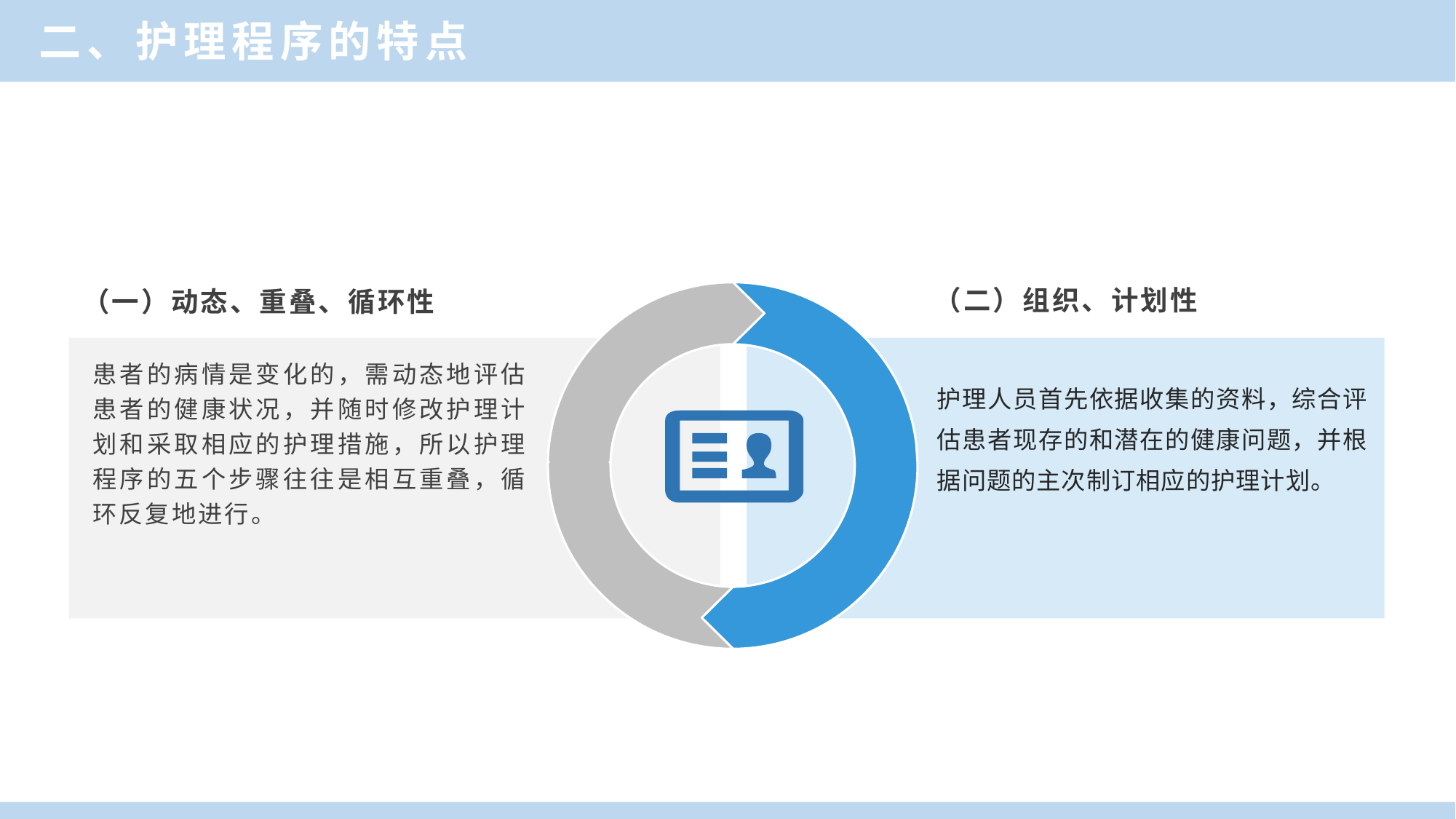

二、护理程序的特点
（二）组织、计划性
（一）动态、重叠、循环性

患者的病情是变化的，需动态地评估患者的健康状况，并随时修改护理计划和采取相应的护理措施，所以护理程序的五个步骤往往是相互重叠，循环反复地进行。
护理人员首先依据收集的资料，综合评估患者现存的和潜在的健康问题，并根据问题的主次制订相应的护理计划。